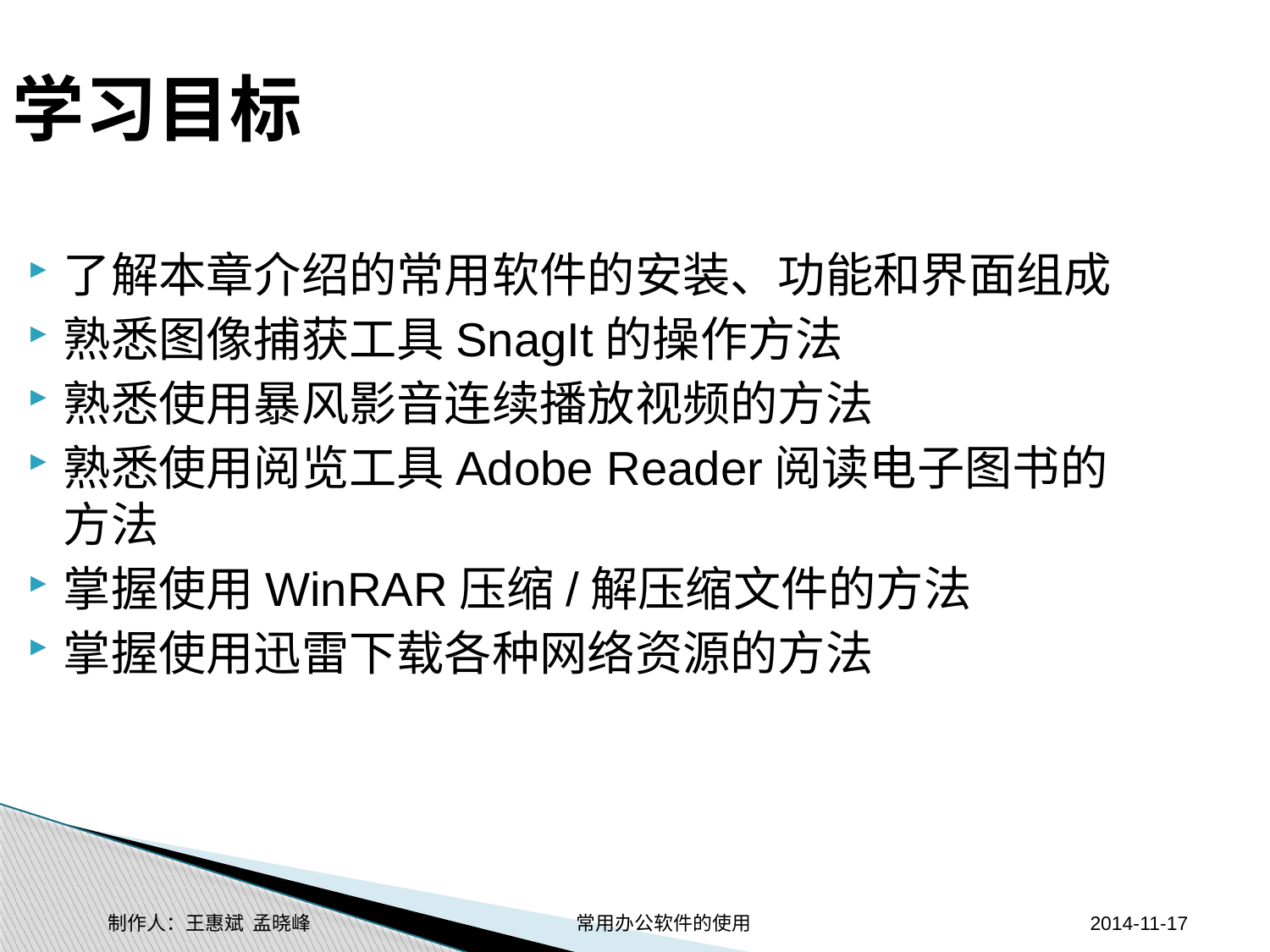

学习目标
了解本章介绍的常用软件的安装、功能和界面组成
熟悉图像捕获工具SnagIt的操作方法
熟悉使用暴风影音连续播放视频的方法
熟悉使用阅览工具Adobe Reader阅读电子图书的方法
掌握使用WinRAR压缩/解压缩文件的方法
掌握使用迅雷下载各种网络资源的方法

制作人：王惠斌  孟晓峰                                                            常用办公软件的使用
2014-11-17